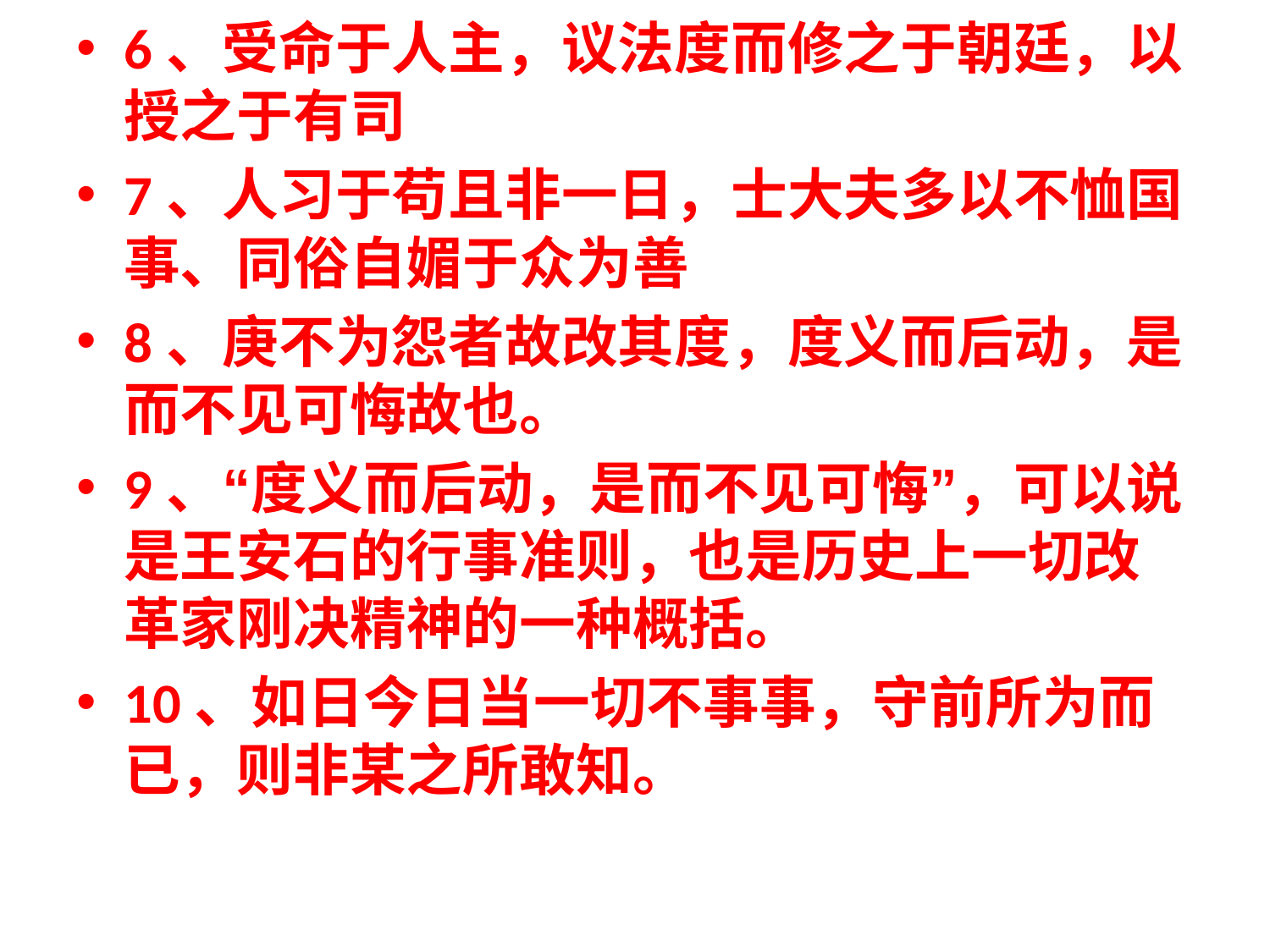

#
6、受命于人主，议法度而修之于朝廷，以授之于有司
7、人习于苟且非一日，士大夫多以不恤国事、同俗自媚于众为善
8、庚不为怨者故改其度，度义而后动，是而不见可悔故也。
9、“度义而后动，是而不见可悔”，可以说是王安石的行事准则，也是历史上一切改革家刚决精神的一种概括。
10、如日今日当一切不事事，守前所为而已，则非某之所敢知。